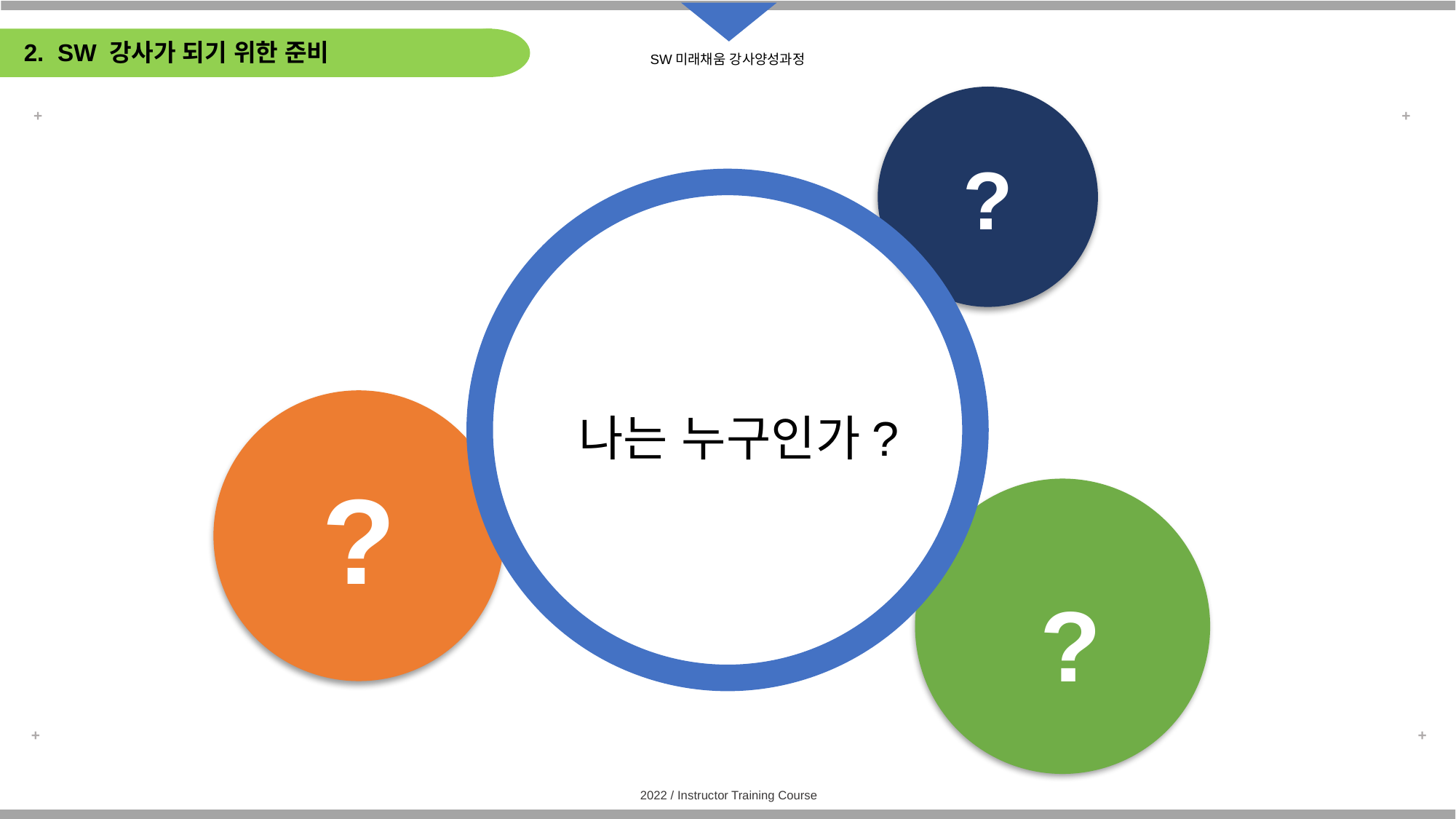

# 2.  SW 강사가 되기 위한 준비
?

?

 나는 누구인가?

?